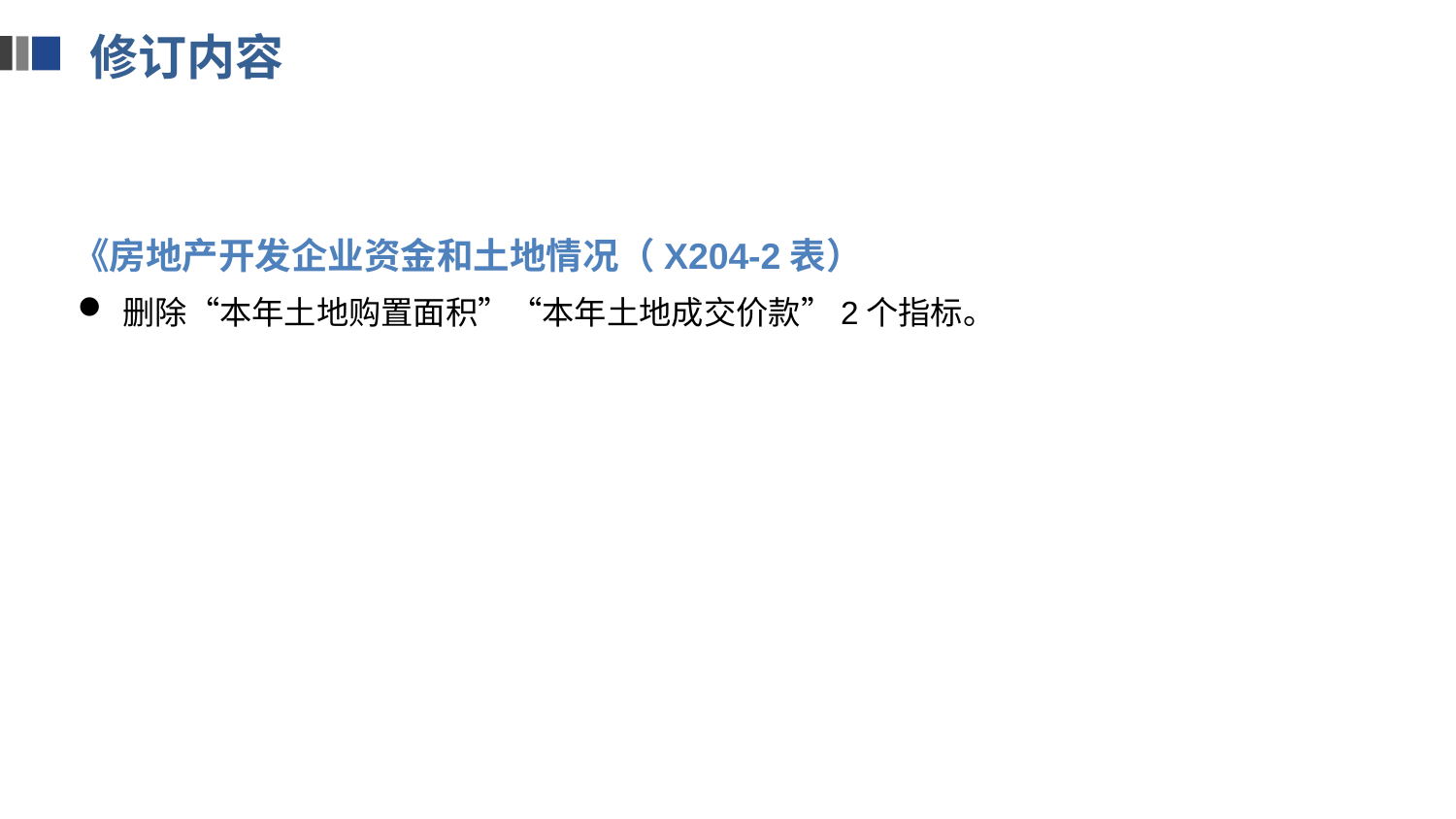

修订内容

《房地产开发企业资金和土地情况（X204-2表）
删除“本年土地购置面积”“本年土地成交价款”2个指标。